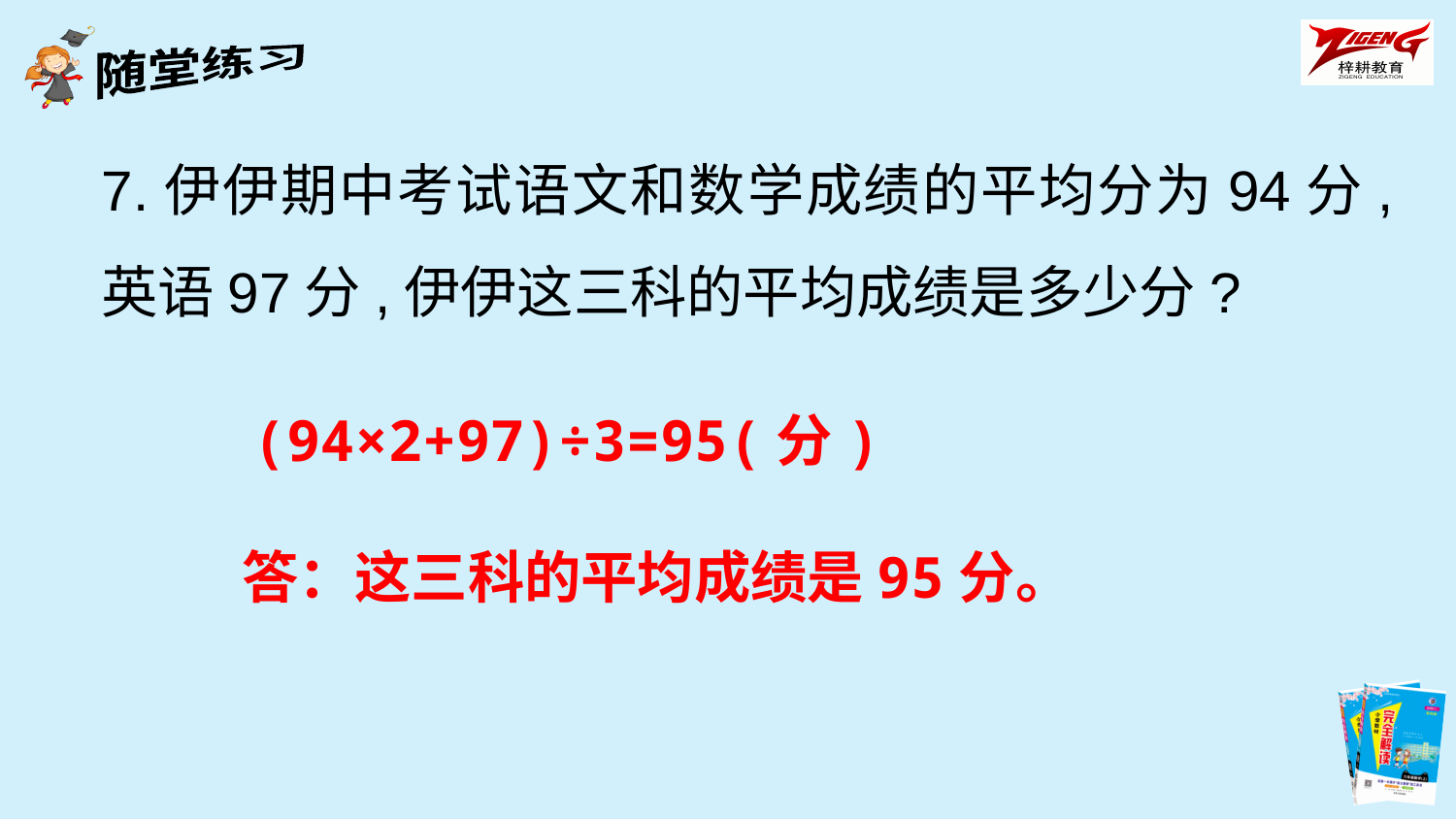

7.伊伊期中考试语文和数学成绩的平均分为94分,英语97分,伊伊这三科的平均成绩是多少分?
(94×2+97)÷3=95(分)
答：这三科的平均成绩是95分。